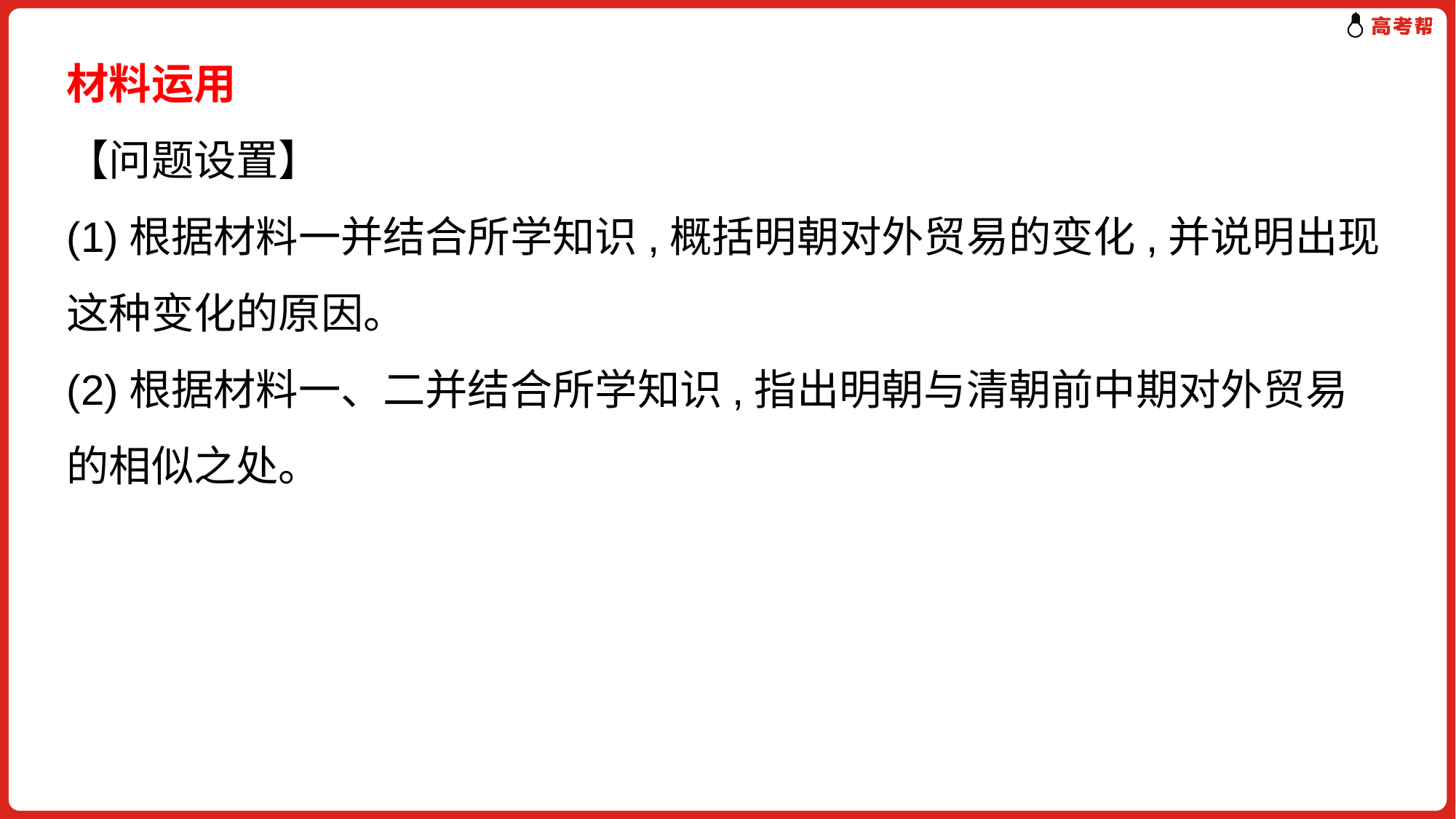

材料运用
【问题设置】
(1)根据材料一并结合所学知识,概括明朝对外贸易的变化,并说明出现这种变化的原因。
(2)根据材料一、二并结合所学知识,指出明朝与清朝前中期对外贸易的相似之处。